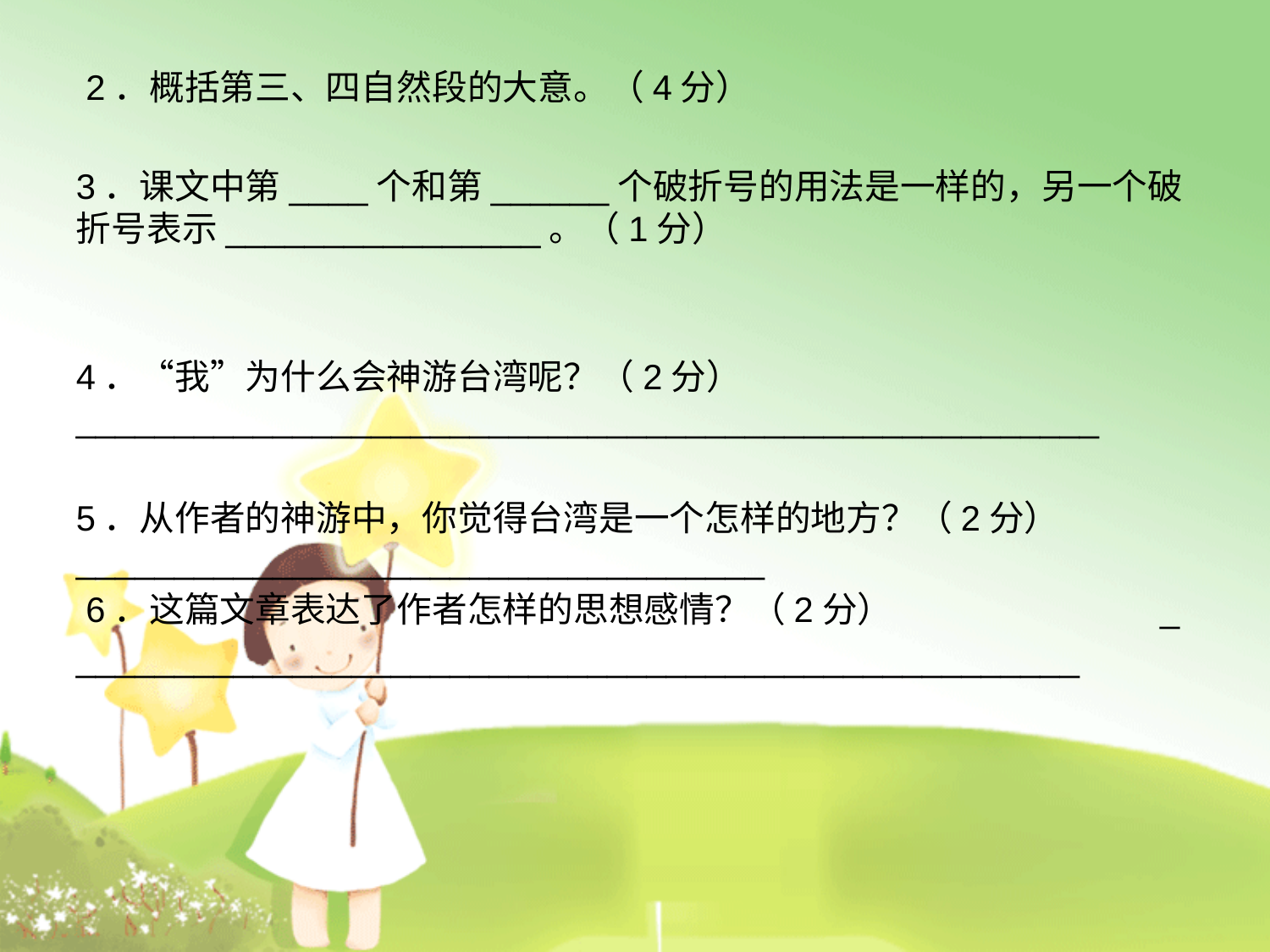

2．概括第三、四自然段的大意。（4分）

3．课文中第____个和第______个破折号的用法是一样的，另一个破折号表示________________。（1分）

4．“我”为什么会神游台湾呢？（2分） 　　                                  ____________________________________________________

5．从作者的神游中，你觉得台湾是一个怎样的地方？（2分） 　　___________________________________
 6．这篇文章表达了作者怎样的思想感情？（2分） 　　                       _
___________________________________________________